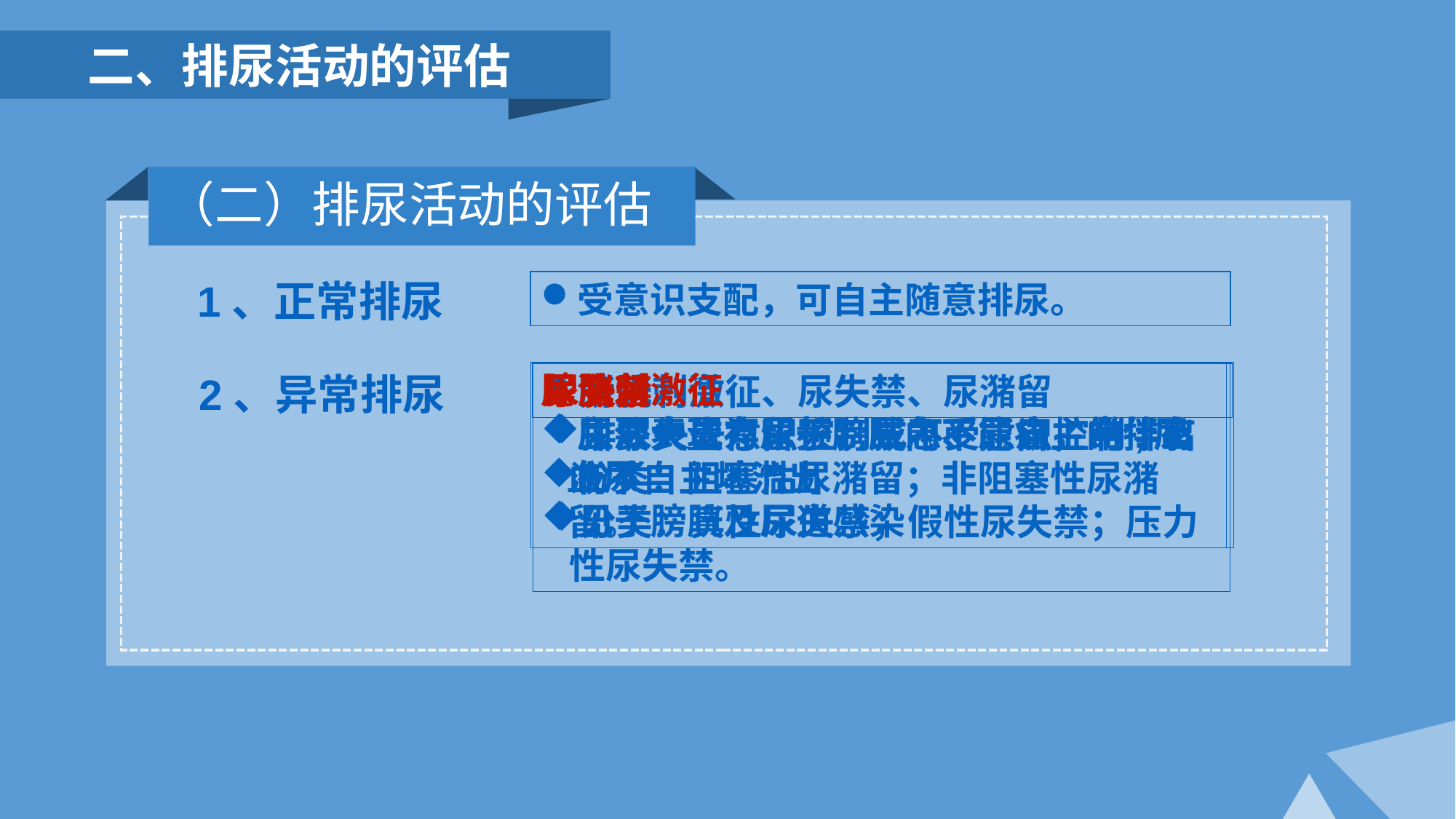

二、排尿活动的评估

（二）排尿活动的评估

1、正常排尿

受意识支配，可自主随意排尿。
2、异常排尿

膀胱刺激征
主要表现为尿频、尿急、尿痛，常伴有血尿
见于膀胱及尿道感染
尿潴留
尿液大量存留于膀胱内不能自主的排出
分类：阻塞性尿潴留；非阻塞性尿潴留。
尿失禁
排尿失去意识控制或不受意识控制,尿液不自主地流出
分类：真性尿失禁；假性尿失禁；压力性尿失禁。
膀胱刺激征、尿失禁、尿潴留